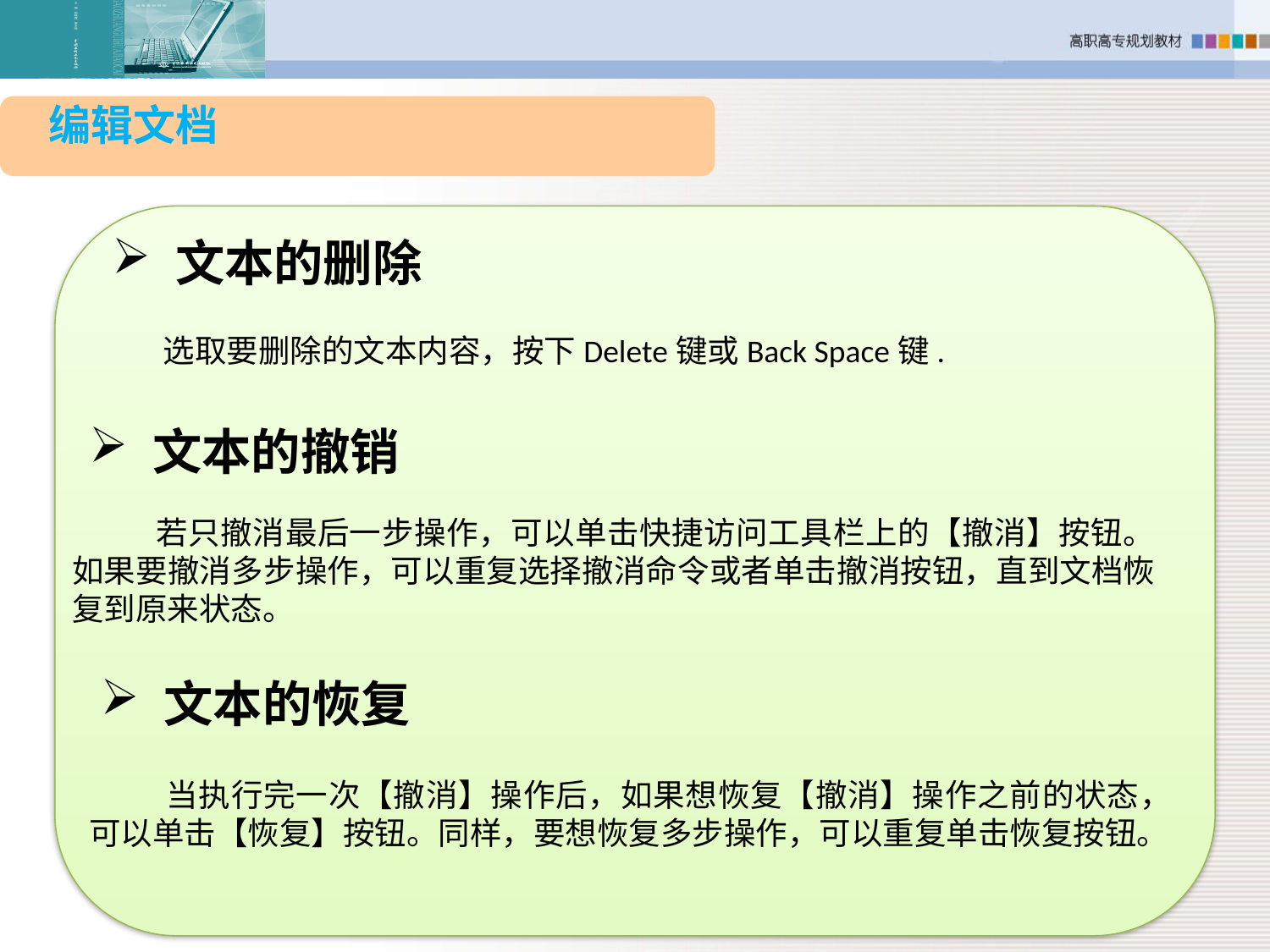

编辑文档

文本的删除
选取要删除的文本内容，按下Delete键或Back Space键.

文本的撤销
     若只撤消最后一步操作，可以单击快捷访问工具栏上的【撤消】按钮。如果要撤消多步操作，可以重复选择撤消命令或者单击撤消按钮，直到文档恢复到原来状态。

文本的恢复
    当执行完一次【撤消】操作后，如果想恢复【撤消】操作之前的状态，可以单击【恢复】按钮。同样，要想恢复多步操作，可以重复单击恢复按钮。